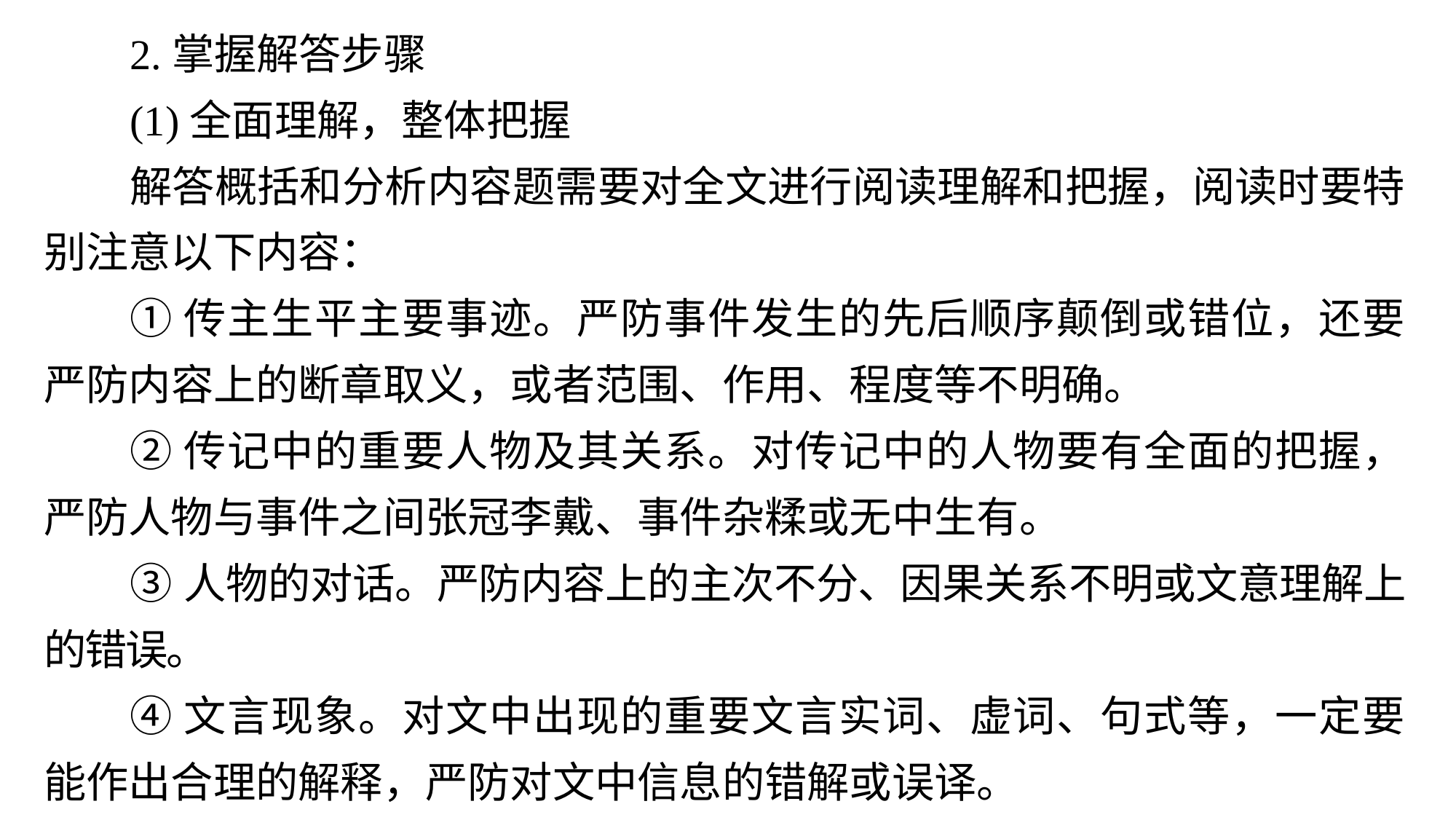

2.掌握解答步骤
(1)全面理解，整体把握
解答概括和分析内容题需要对全文进行阅读理解和把握，阅读时要特别注意以下内容：
①传主生平主要事迹。严防事件发生的先后顺序颠倒或错位，还要严防内容上的断章取义，或者范围、作用、程度等不明确。
②传记中的重要人物及其关系。对传记中的人物要有全面的把握，严防人物与事件之间张冠李戴、事件杂糅或无中生有。
③人物的对话。严防内容上的主次不分、因果关系不明或文意理解上的错误。
④文言现象。对文中出现的重要文言实词、虚词、句式等，一定要能作出合理的解释，严防对文中信息的错解或误译。